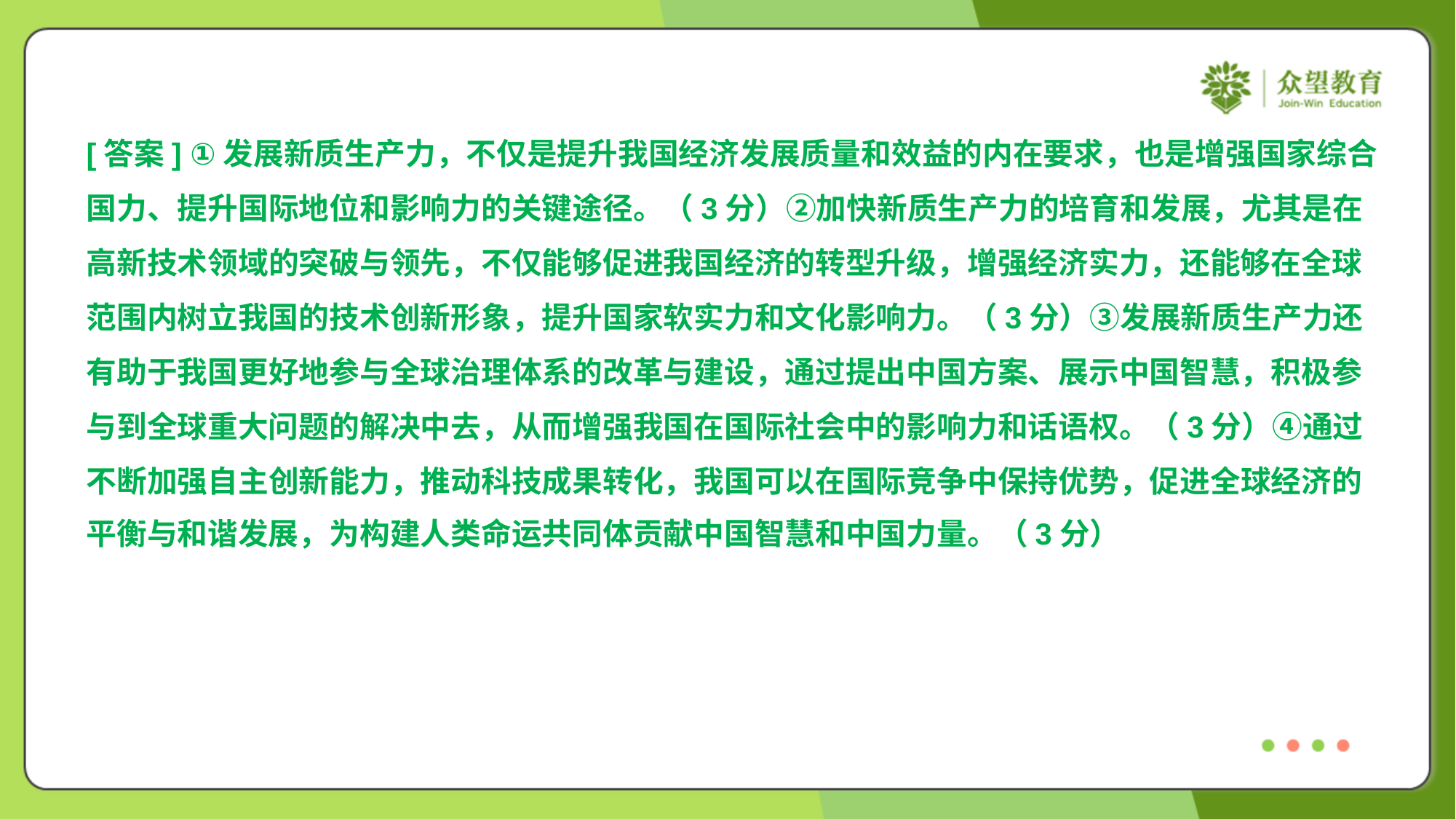

[答案] ①发展新质生产力，不仅是提升我国经济发展质量和效益的内在要求，也是增强国家综合
国力、提升国际地位和影响力的关键途径。（3分）②加快新质生产力的培育和发展，尤其是在
高新技术领域的突破与领先，不仅能够促进我国经济的转型升级，增强经济实力，还能够在全球
范围内树立我国的技术创新形象，提升国家软实力和文化影响力。（3分）③发展新质生产力还
有助于我国更好地参与全球治理体系的改革与建设，通过提出中国方案、展示中国智慧，积极参
与到全球重大问题的解决中去，从而增强我国在国际社会中的影响力和话语权。（3分）④通过
不断加强自主创新能力，推动科技成果转化，我国可以在国际竞争中保持优势，促进全球经济的
平衡与和谐发展，为构建人类命运共同体贡献中国智慧和中国力量。（3分）